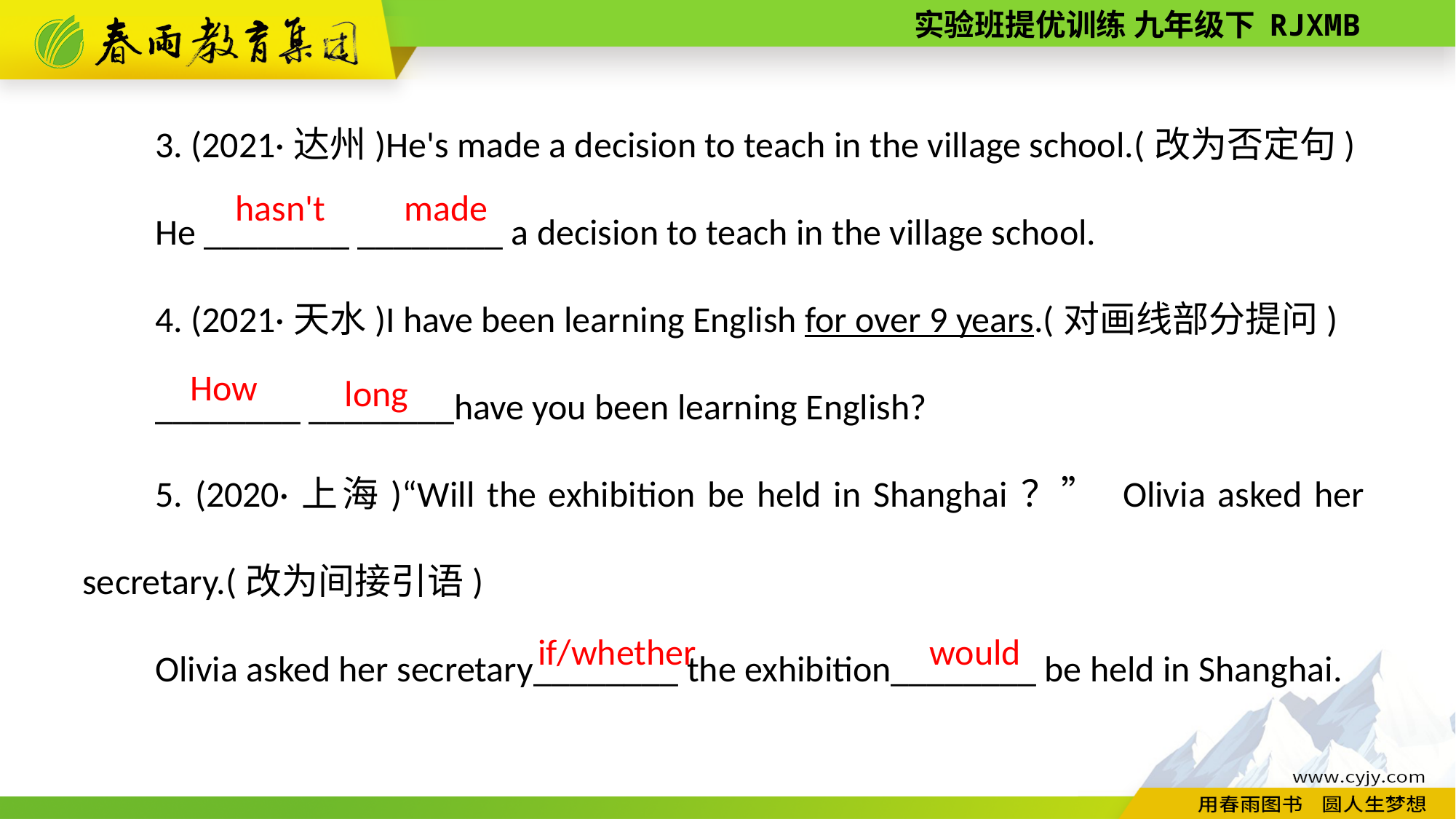

3. (2021·达州)He's made a decision to teach in the village school.(改为否定句)
He ________ ________ a decision to teach in the village school.
4. (2021·天水)I have been learning English for over 9 years.(对画线部分提问)
________ ________have you been learning English?
5. (2020·上海)“Will the exhibition be held in Shanghai？” Olivia asked her secretary.(改为间接引语)
Olivia asked her secretary________ the exhibition________ be held in Shanghai.
hasn't
made
How
long
would
if/whether